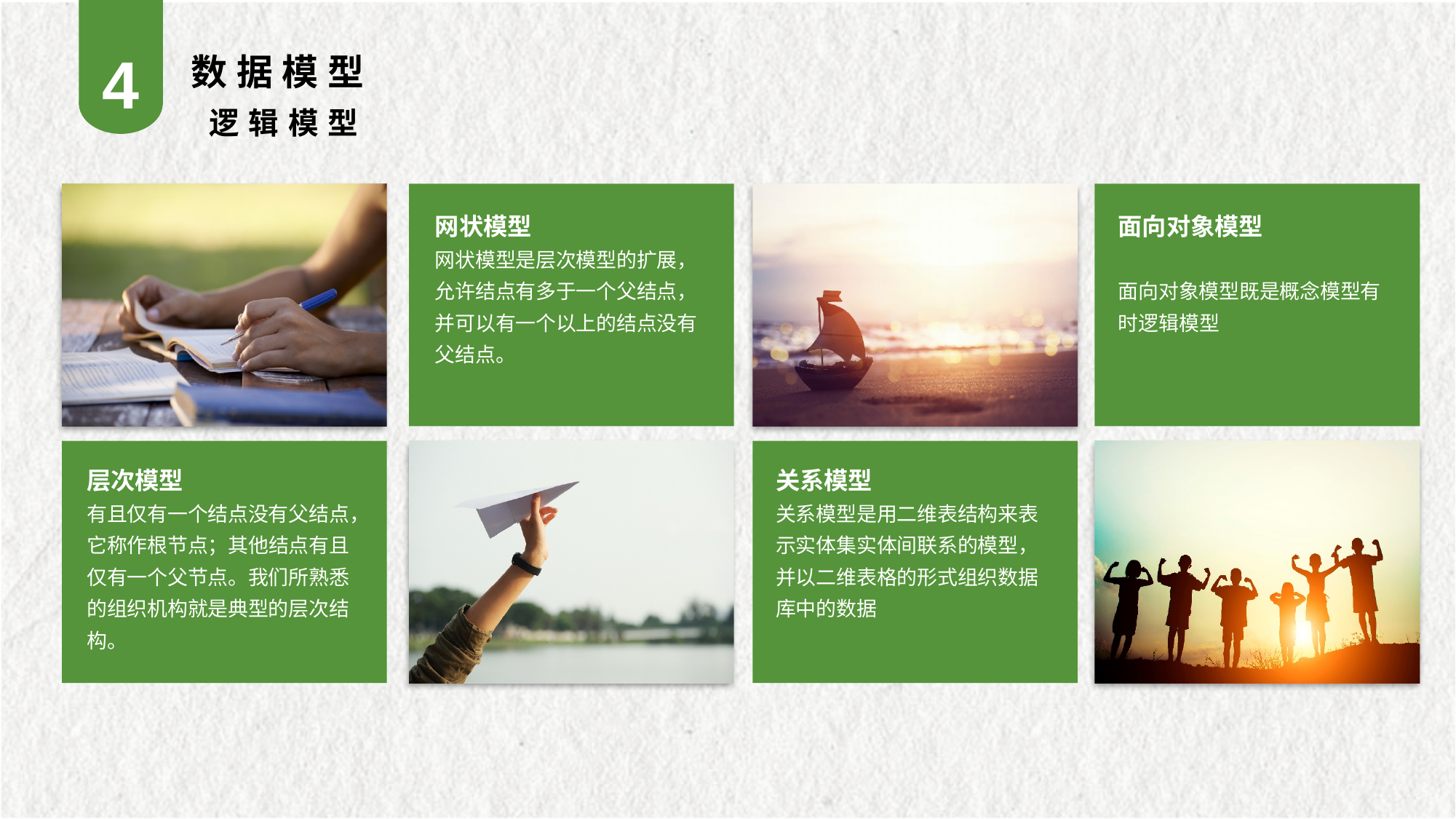

4
数据模型

逻辑模型

网状模型
网状模型是层次模型的扩展，允许结点有多于一个父结点，并可以有一个以上的结点没有父结点。
面向对象模型

面向对象模型既是概念模型有时逻辑模型

层次模型
有且仅有一个结点没有父结点，它称作根节点；其他结点有且仅有一个父节点。我们所熟悉的组织机构就是典型的层次结构。
关系模型
关系模型是用二维表结构来表示实体集实体间联系的模型，并以二维表格的形式组织数据库中的数据